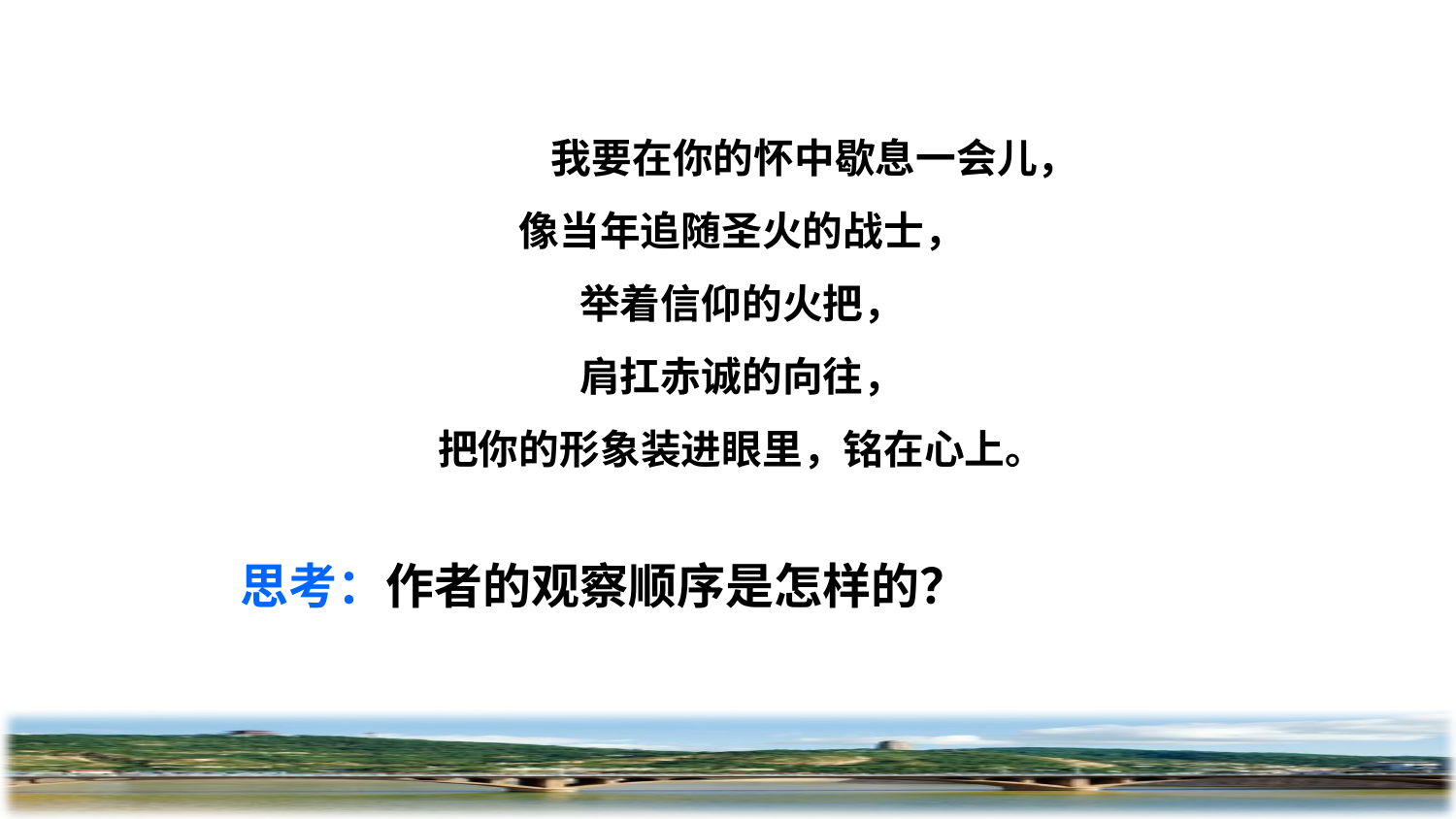

我要在你的怀中歇息一会儿，
像当年追随圣火的战士，
举着信仰的火把，
肩扛赤诚的向往，
把你的形象装进眼里，铭在心上。
思考：作者的观察顺序是怎样的？